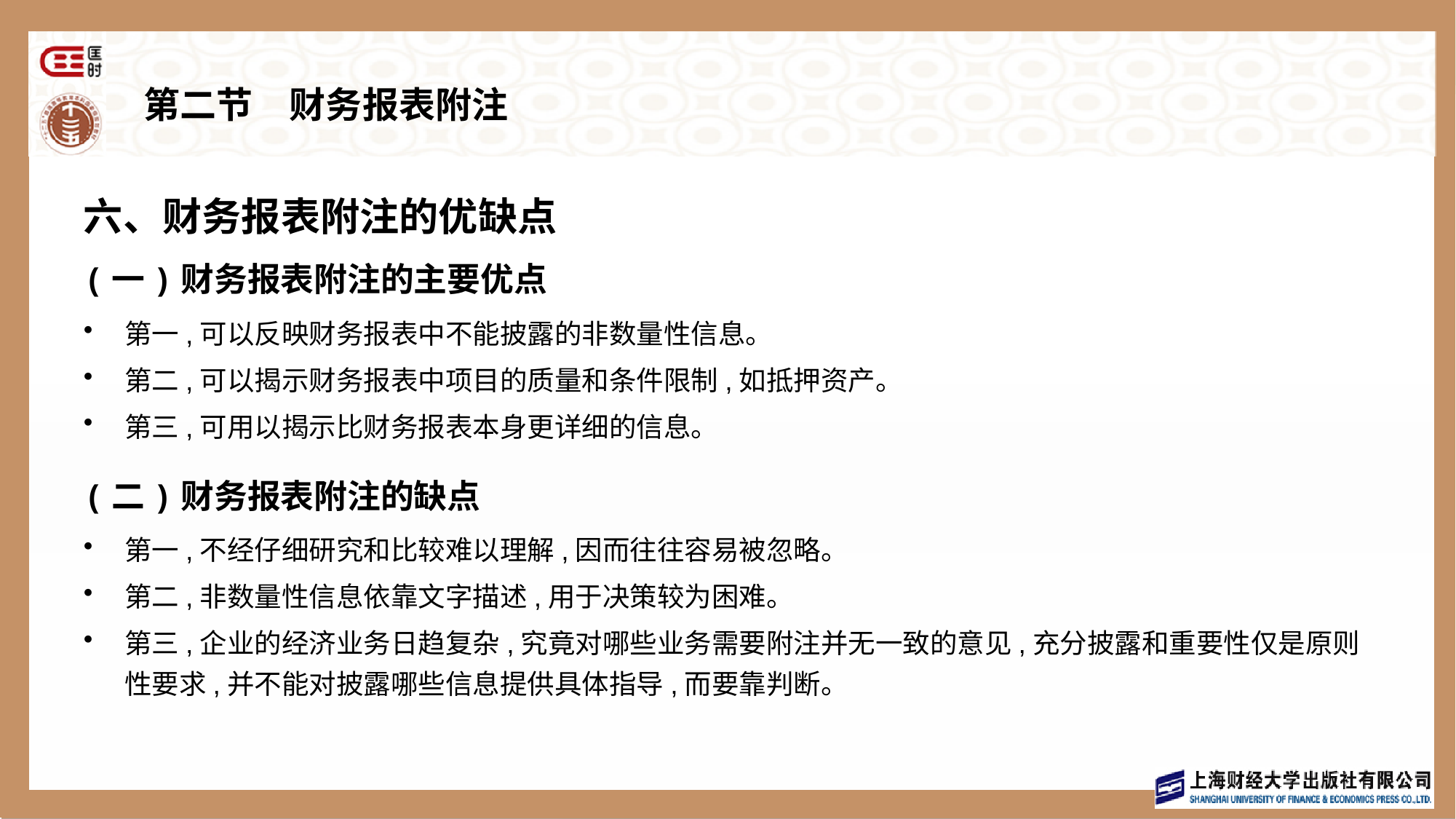

# 第二节　财务报表附注
六、财务报表附注的优缺点
(一)财务报表附注的主要优点
第一,可以反映财务报表中不能披露的非数量性信息。
第二,可以揭示财务报表中项目的质量和条件限制,如抵押资产。
第三,可用以揭示比财务报表本身更详细的信息。
(二)财务报表附注的缺点
第一,不经仔细研究和比较难以理解,因而往往容易被忽略。
第二,非数量性信息依靠文字描述,用于决策较为困难。
第三,企业的经济业务日趋复杂,究竟对哪些业务需要附注并无一致的意见,充分披露和重要性仅是原则性要求,并不能对披露哪些信息提供具体指导,而要靠判断。